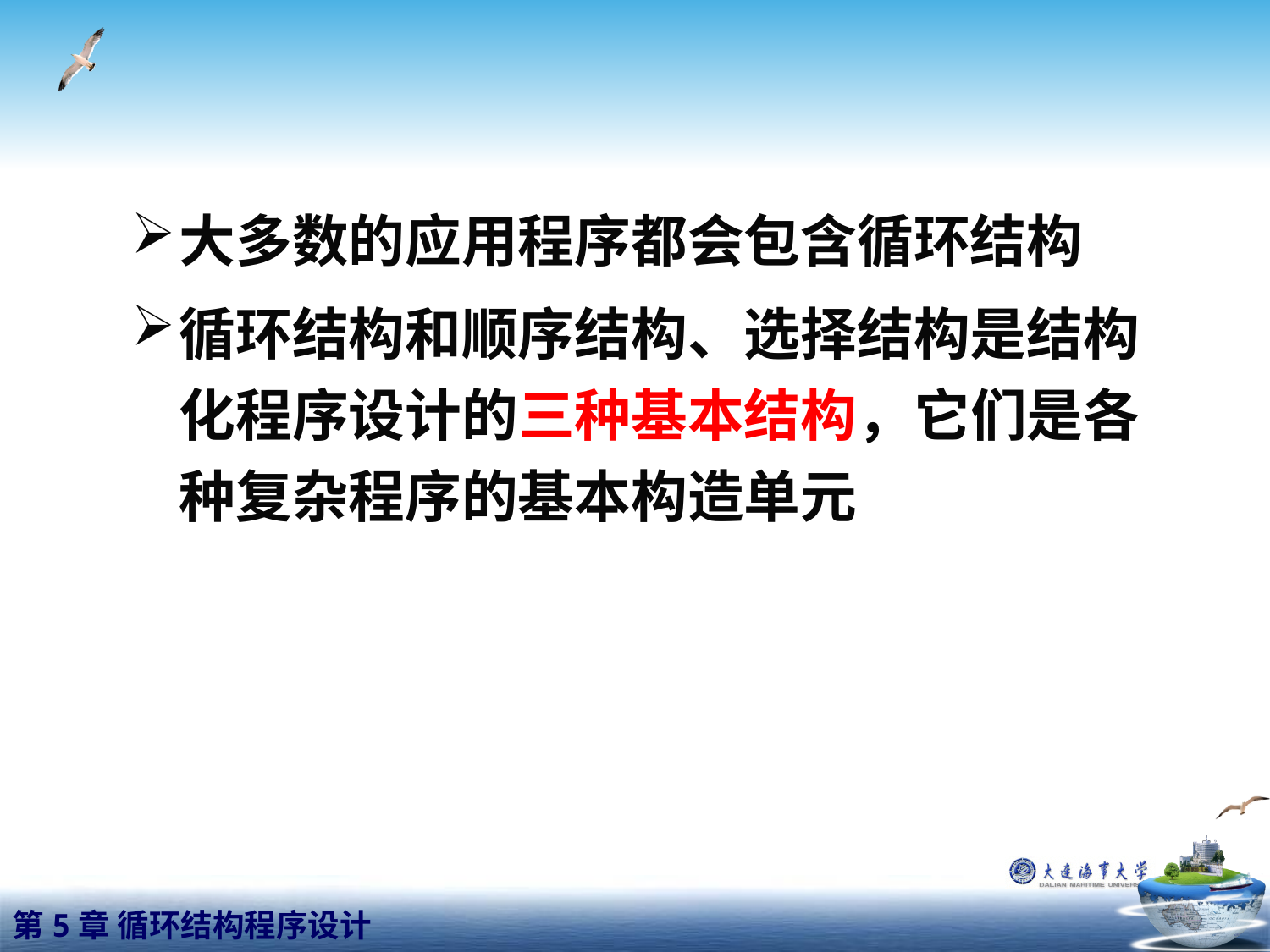

大多数的应用程序都会包含循环结构
循环结构和顺序结构、选择结构是结构化程序设计的三种基本结构，它们是各种复杂程序的基本构造单元